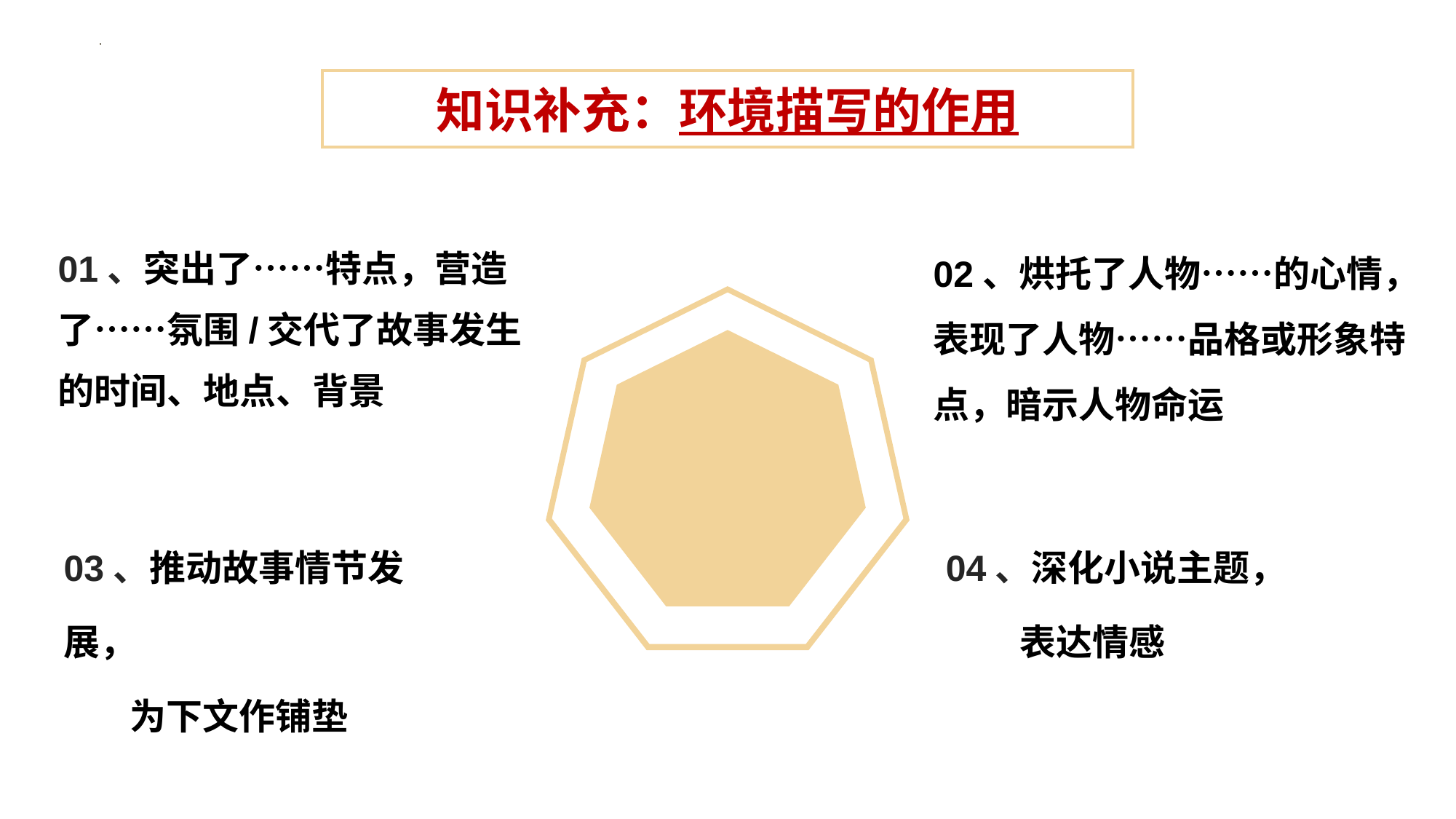

知识补充：环境描写的作用
01、突出了……特点，营造了……氛围/交代了故事发生的时间、地点、背景
02、烘托了人物……的心情，表现了人物……品格或形象特点，暗示人物命运

04、深化小说主题，
        表达情感
03、推动故事情节发展，
       为下文作铺垫